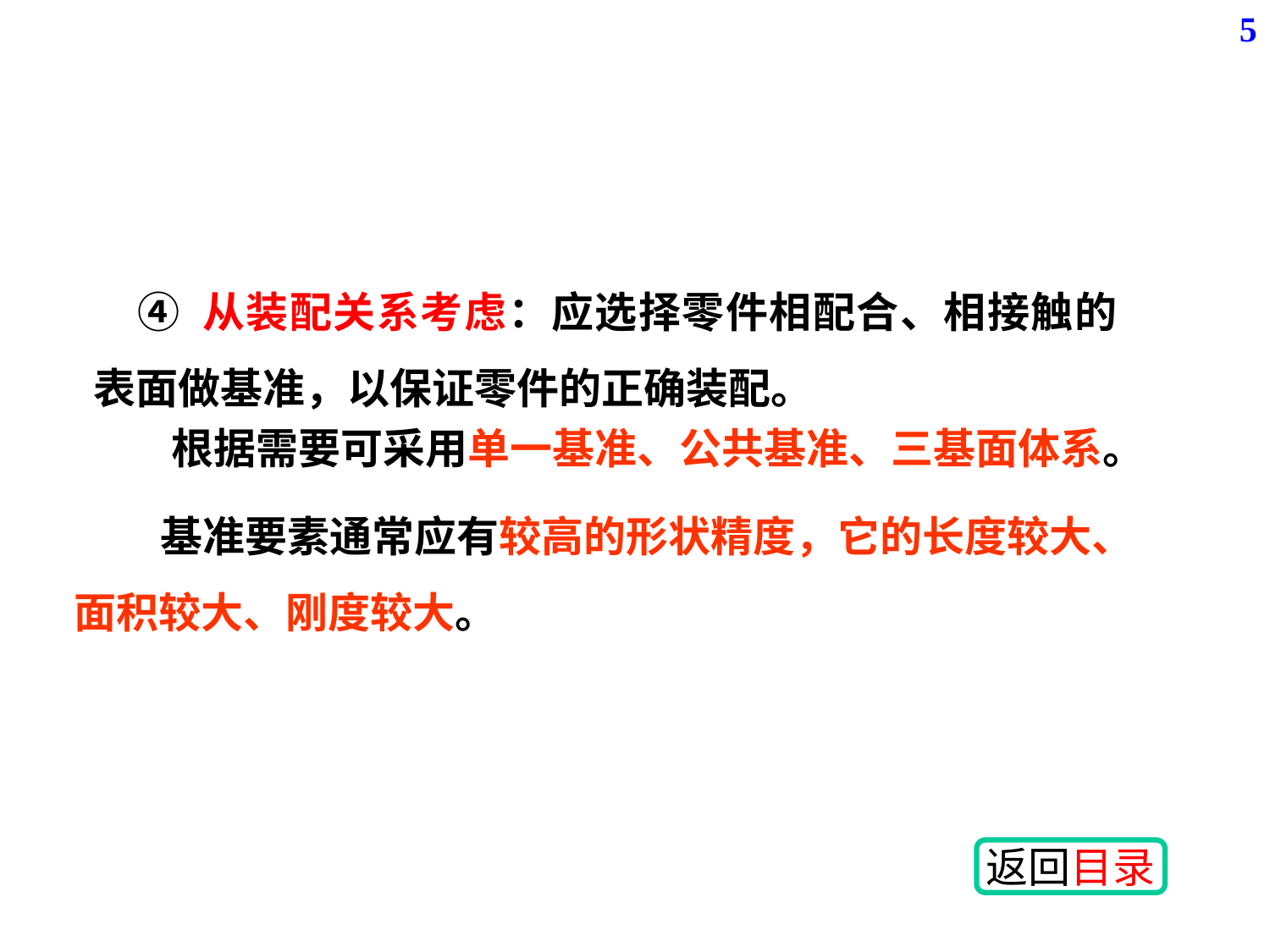

5
    ④ 从装配关系考虑：应选择零件相配合、相接触的表面做基准，以保证零件的正确装配。
 根据需要可采用单一基准、公共基准、三基面体系。
        基准要素通常应有较高的形状精度，它的长度较大、面积较大、刚度较大。
返回目录